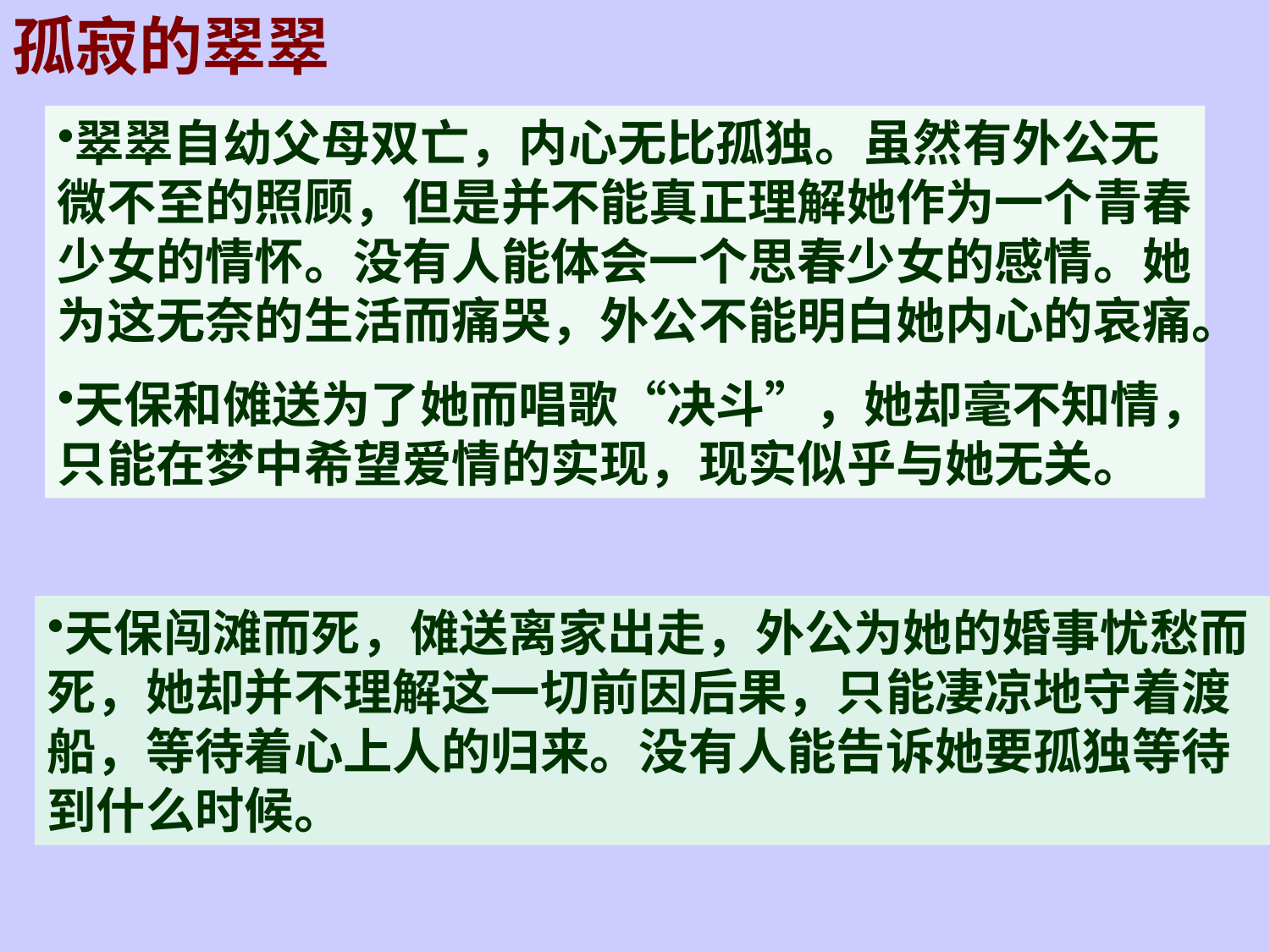

孤寂的翠翠
翠翠自幼父母双亡，内心无比孤独。虽然有外公无微不至的照顾，但是并不能真正理解她作为一个青春少女的情怀。没有人能体会一个思春少女的感情。她为这无奈的生活而痛哭，外公不能明白她内心的哀痛。
天保和傩送为了她而唱歌“决斗”，她却毫不知情，只能在梦中希望爱情的实现，现实似乎与她无关。
天保闯滩而死，傩送离家出走，外公为她的婚事忧愁而死，她却并不理解这一切前因后果，只能凄凉地守着渡船，等待着心上人的归来。没有人能告诉她要孤独等待到什么时候。